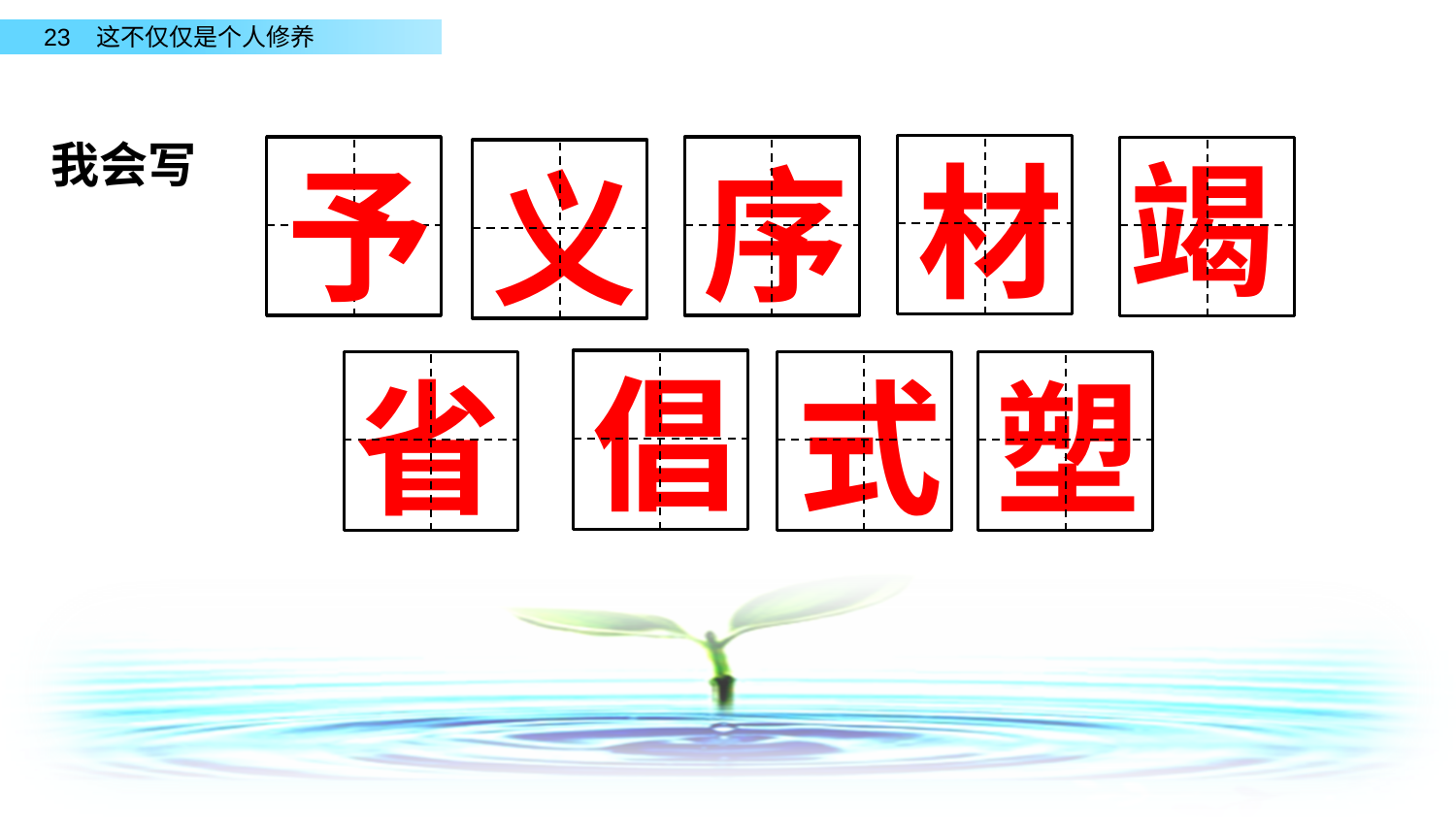

我会写

竭

材

予
序

义
倡

式

省
塑